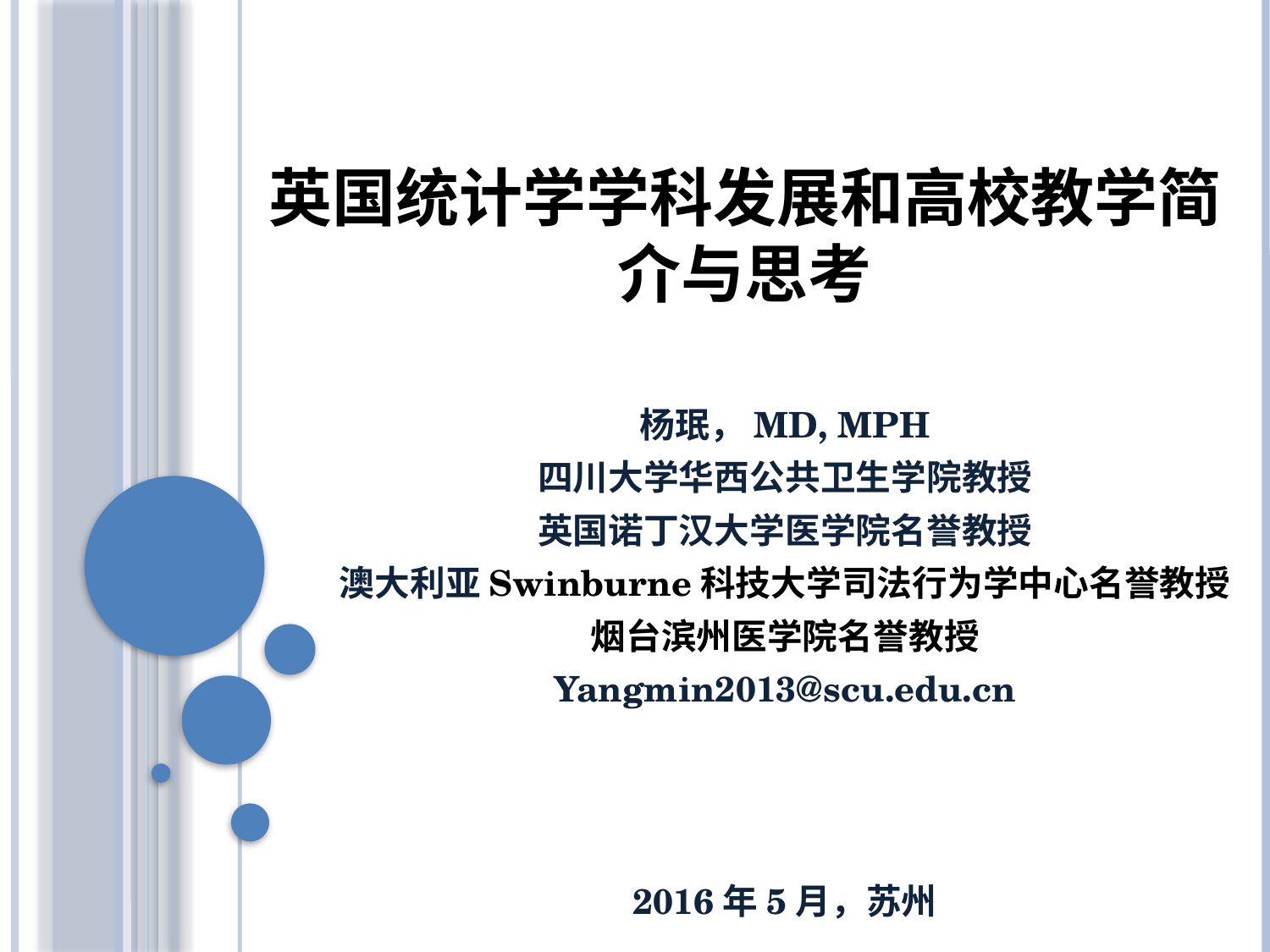

# 英国统计学学科发展和高校教学简介与思考
杨珉，MD, MPH
四川大学华西公共卫生学院教授
英国诺丁汉大学医学院名誉教授
澳大利亚Swinburne科技大学司法行为学中心名誉教授
烟台滨州医学院名誉教授
Yangmin2013@scu.edu.cn

2016年5月，苏州